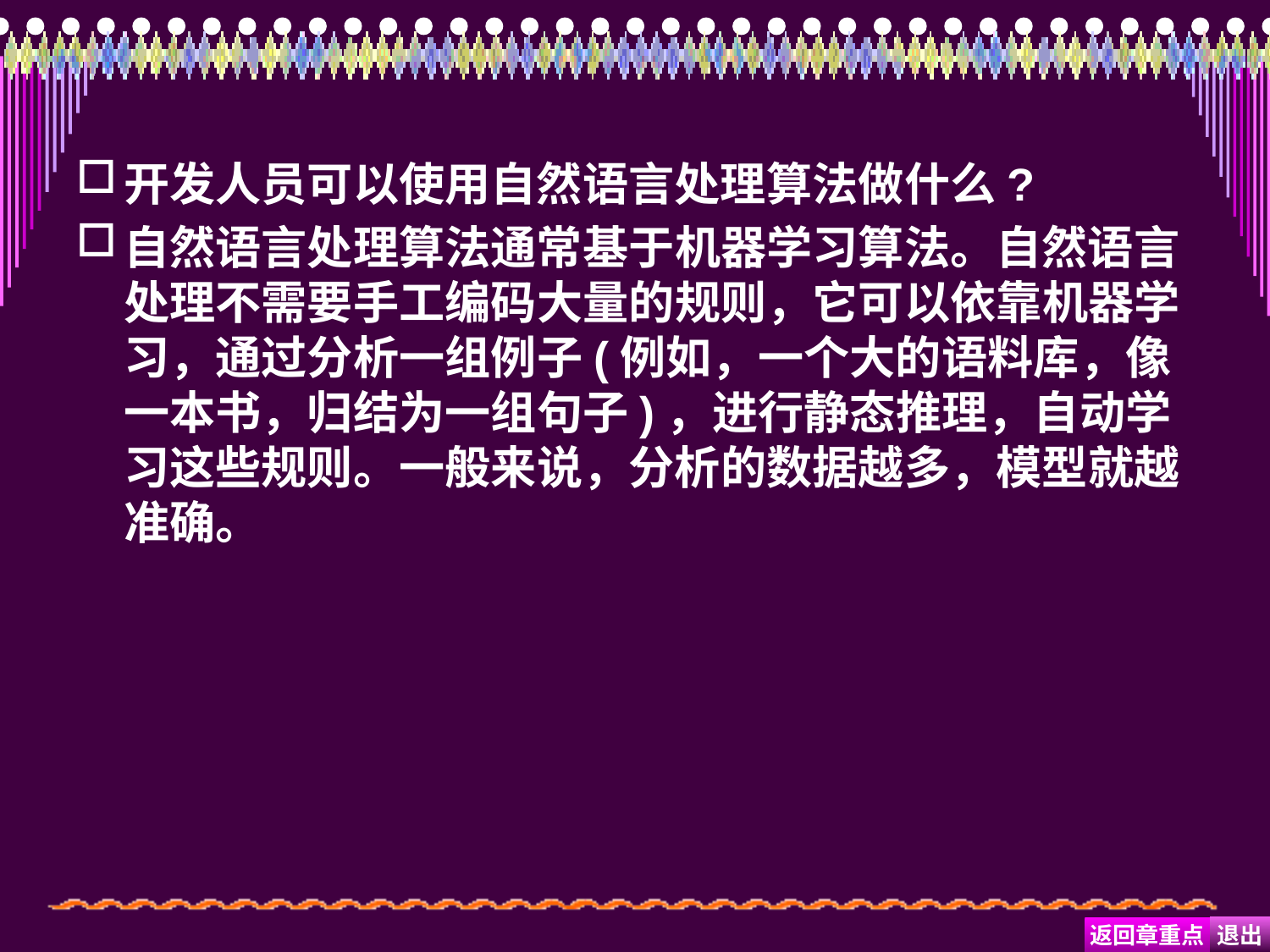

#
开发人员可以使用自然语言处理算法做什么?
自然语言处理算法通常基于机器学习算法。自然语言处理不需要手工编码大量的规则，它可以依靠机器学习，通过分析一组例子(例如，一个大的语料库，像一本书，归结为一组句子)，进行静态推理，自动学习这些规则。一般来说，分析的数据越多，模型就越准确。